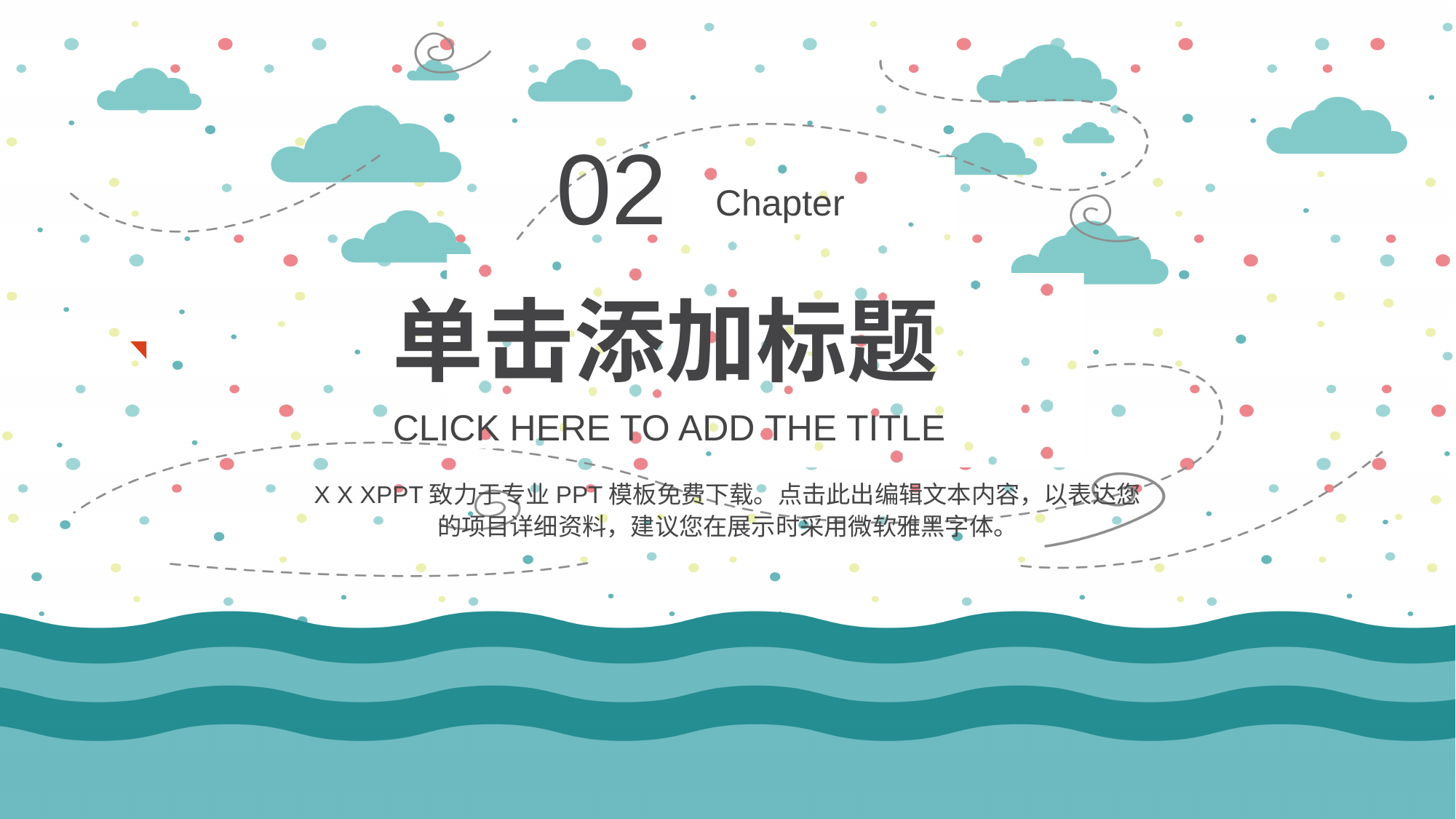

02
Chapter
单击添加标题
CLICK HERE TO ADD THE TITLE
X X XPPT致力于专业PPT模板免费下载。点击此出编辑文本内容，以表达您的项目详细资料，建议您在展示时采用微软雅黑字体。